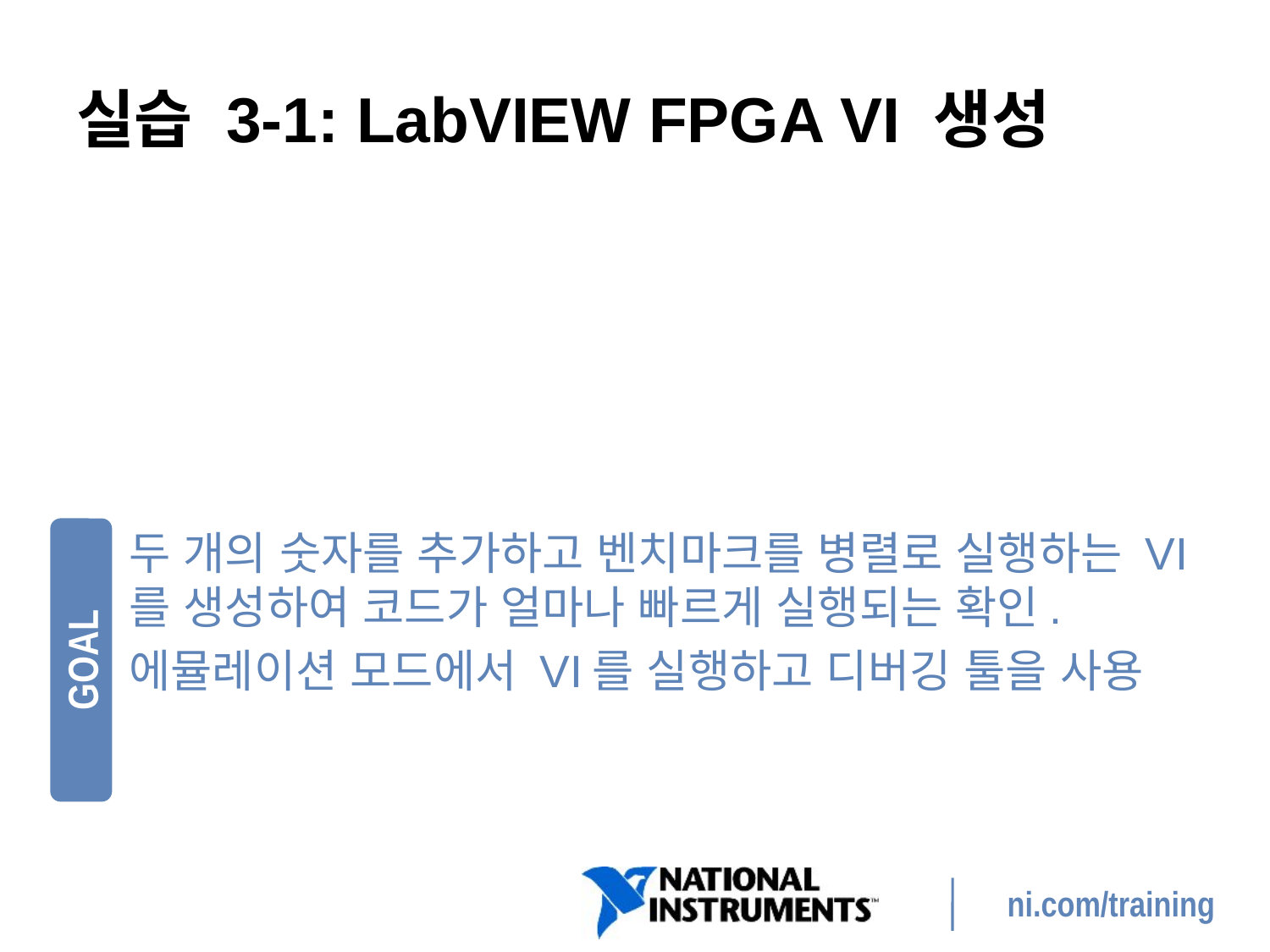

# 실습 3-1: LabVIEW FPGA VI 생성
두 개의 숫자를 추가하고 벤치마크를 병렬로 실행하는 VI를 생성하여 코드가 얼마나 빠르게 실행되는 확인.
에뮬레이션 모드에서 VI를 실행하고 디버깅 툴을 사용